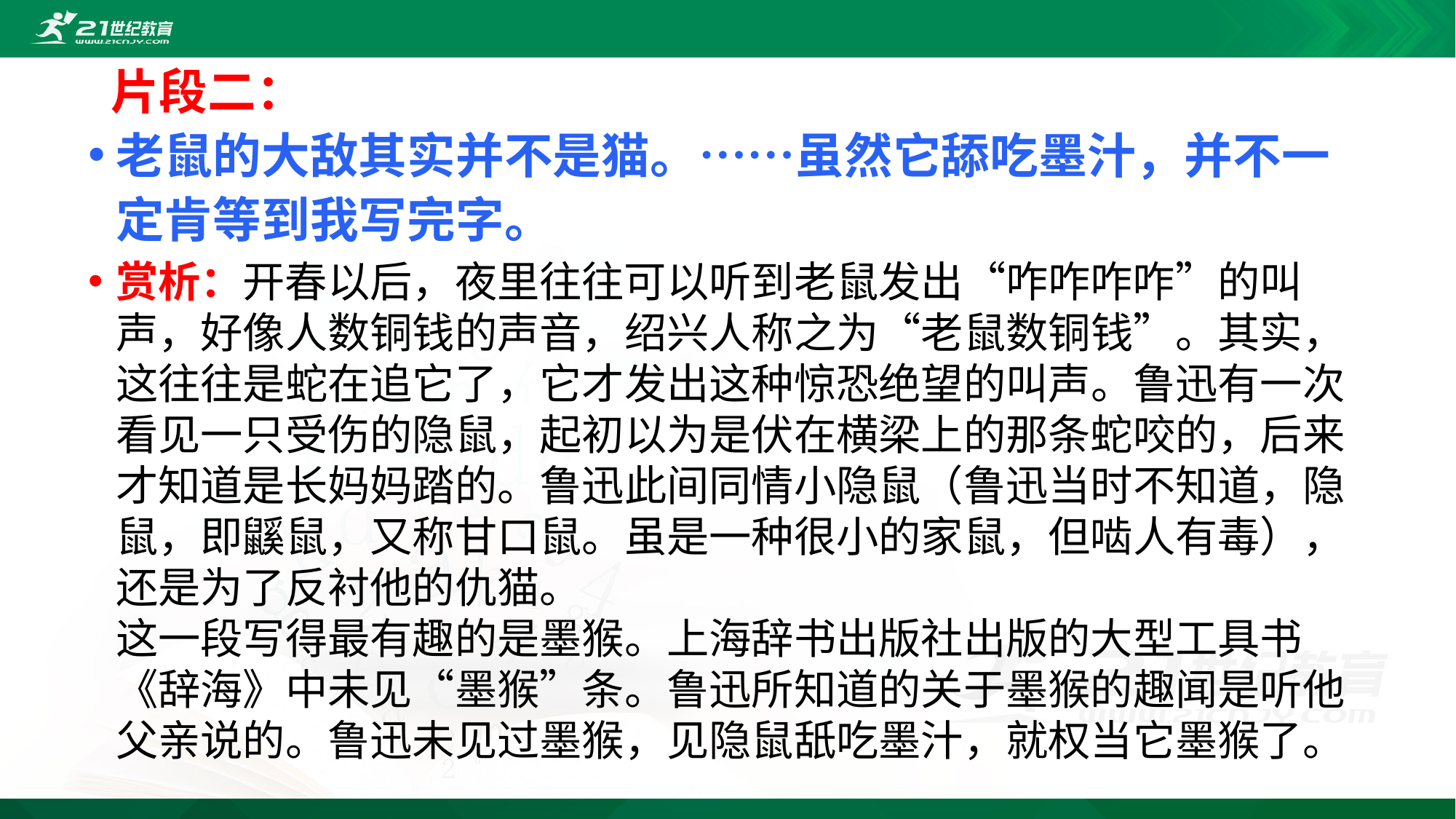

# 片段二：
老鼠的大敌其实并不是猫。……虽然它舔吃墨汁，并不一定肯等到我写完字。
赏析：开春以后，夜里往往可以听到老鼠发出“咋咋咋咋”的叫声，好像人数铜钱的声音，绍兴人称之为“老鼠数铜钱”。其实，这往往是蛇在追它了，它才发出这种惊恐绝望的叫声。鲁迅有一次看见一只受伤的隐鼠，起初以为是伏在横梁上的那条蛇咬的，后来才知道是长妈妈踏的。鲁迅此间同情小隐鼠（鲁迅当时不知道，隐鼠，即鼷鼠，又称甘口鼠。虽是一种很小的家鼠，但啮人有毒），还是为了反衬他的仇猫。
这一段写得最有趣的是墨猴。上海辞书出版社出版的大型工具书《辞海》中未见“墨猴”条。鲁迅所知道的关于墨猴的趣闻是听他父亲说的。鲁迅未见过墨猴，见隐鼠舐吃墨汁，就权当它墨猴了。